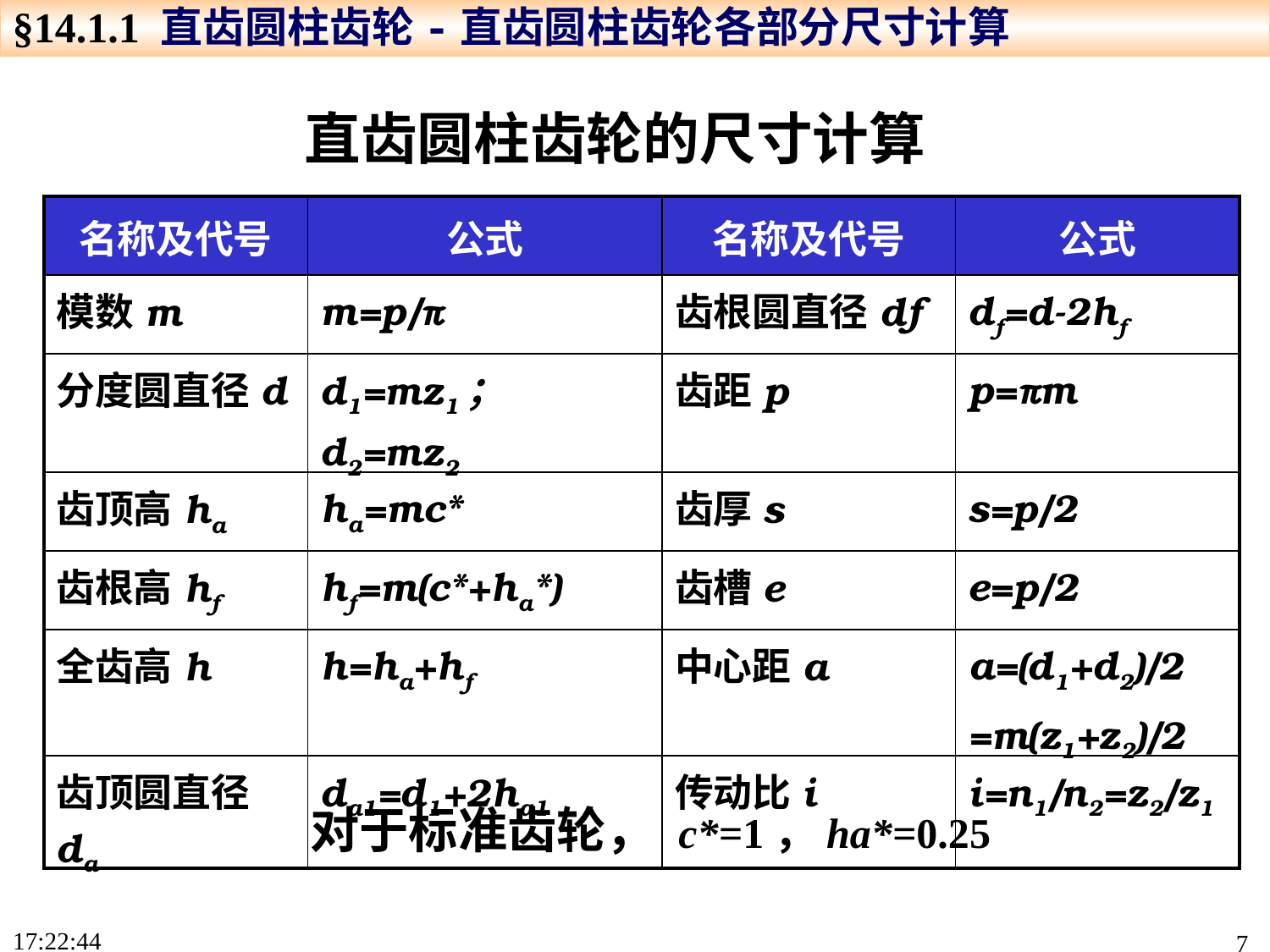

§14.1.1 直齿圆柱齿轮-直齿圆柱齿轮各部分尺寸计算
直齿圆柱齿轮的尺寸计算
| 名称及代号 | 公式 | 名称及代号 | 公式 |
| --- | --- | --- | --- |
| 模数m | m=p/π | 齿根圆直径df | df=d-2hf |
| 分度圆直径d | d1=mz1；d2=mz2 | 齿距p | p=πm |
| 齿顶高ha | ha=mc\* | 齿厚s | s=p/2 |
| 齿根高hf | hf=m(c\*+ha\*) | 齿槽e | e=p/2 |
| 全齿高h | h=ha+hf | 中心距a | a=(d1+d2)/2 =m(z1+z2)/2 |
| 齿顶圆直径da | da1=d1+2ha1 | 传动比i | i=n1/n2=z2/z1 |
对于标准齿轮， c*=1，ha*=0.25
17:22:44
7